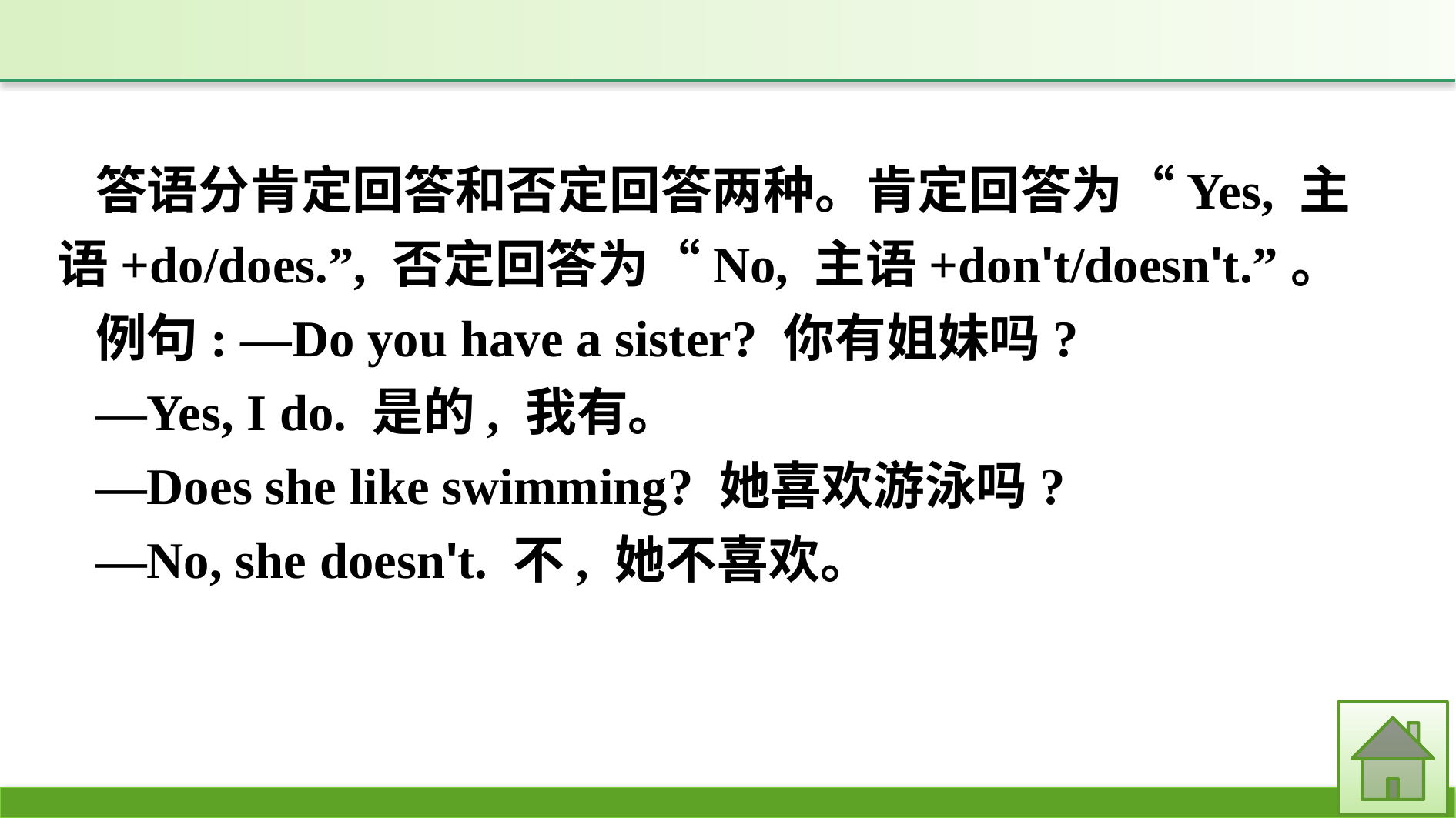

答语分肯定回答和否定回答两种。肯定回答为“Yes, 主语+do/does.”, 否定回答为“No, 主语+don't/doesn't.”。
例句: —Do you have a sister? 你有姐妹吗?
—Yes, I do. 是的, 我有。
—Does she like swimming? 她喜欢游泳吗?
—No, she doesn't. 不, 她不喜欢。